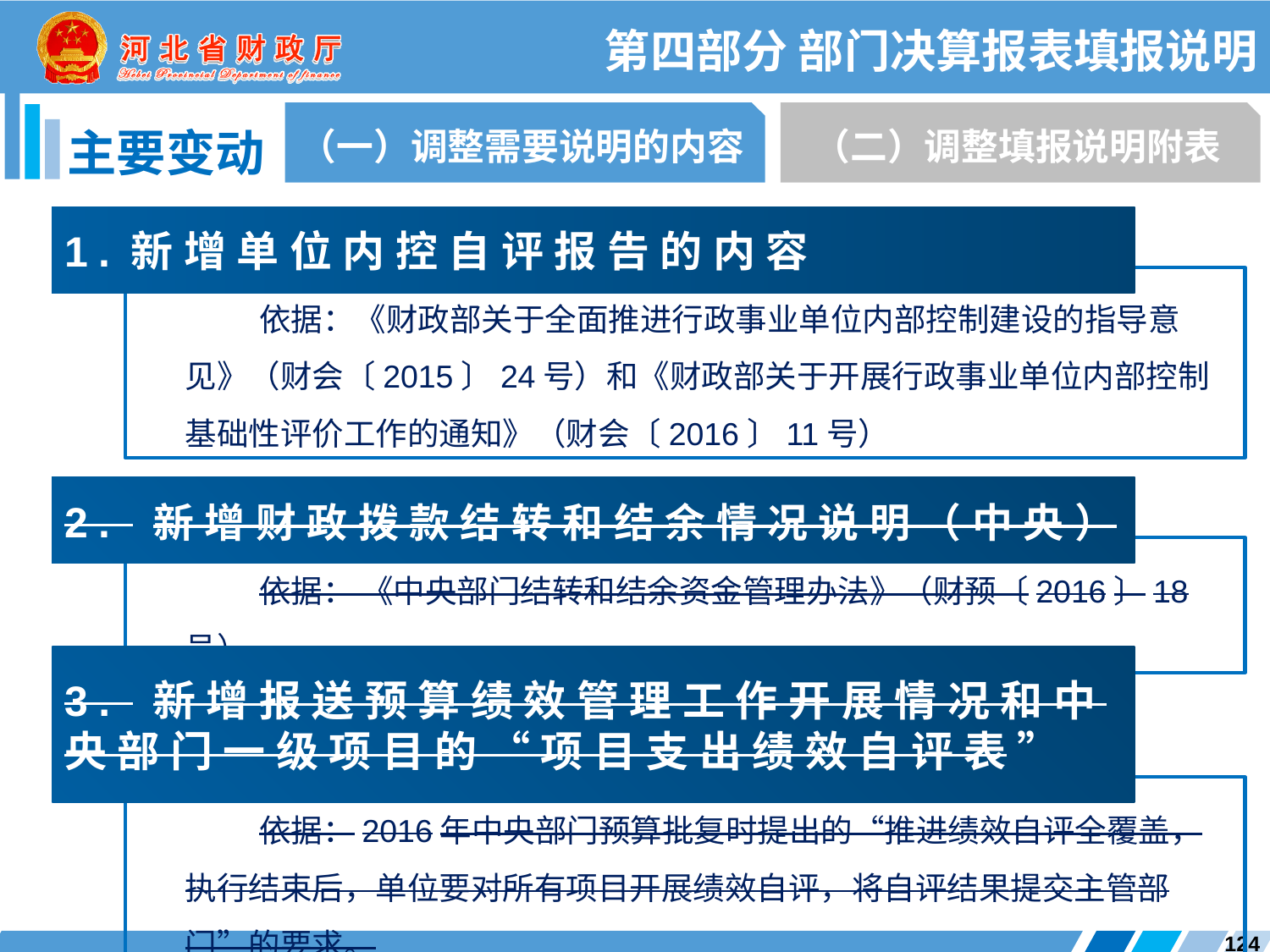

第四部分 部门决算报表填报说明
（一）调整需要说明的内容
（二）调整填报说明附表
主要变动
1.新增单位内控自评报告的内容

依据：《财政部关于全面推进行政事业单位内部控制建设的指导意见》（财会〔2015〕24号）和《财政部关于开展行政事业单位内部控制基础性评价工作的通知》（财会〔2016〕11号）
2. 新增财政拨款结转和结余情况说明（中央）

依据： 《中央部门结转和结余资金管理办法》（财预〔2016〕18号）
3. 新增报送预算绩效管理工作开展情况和中央部门一级项目的“项目支出绩效自评表”

依据：2016年中央部门预算批复时提出的“推进绩效自评全覆盖，执行结束后，单位要对所有项目开展绩效自评，将自评结果提交主管部门”的要求。
124